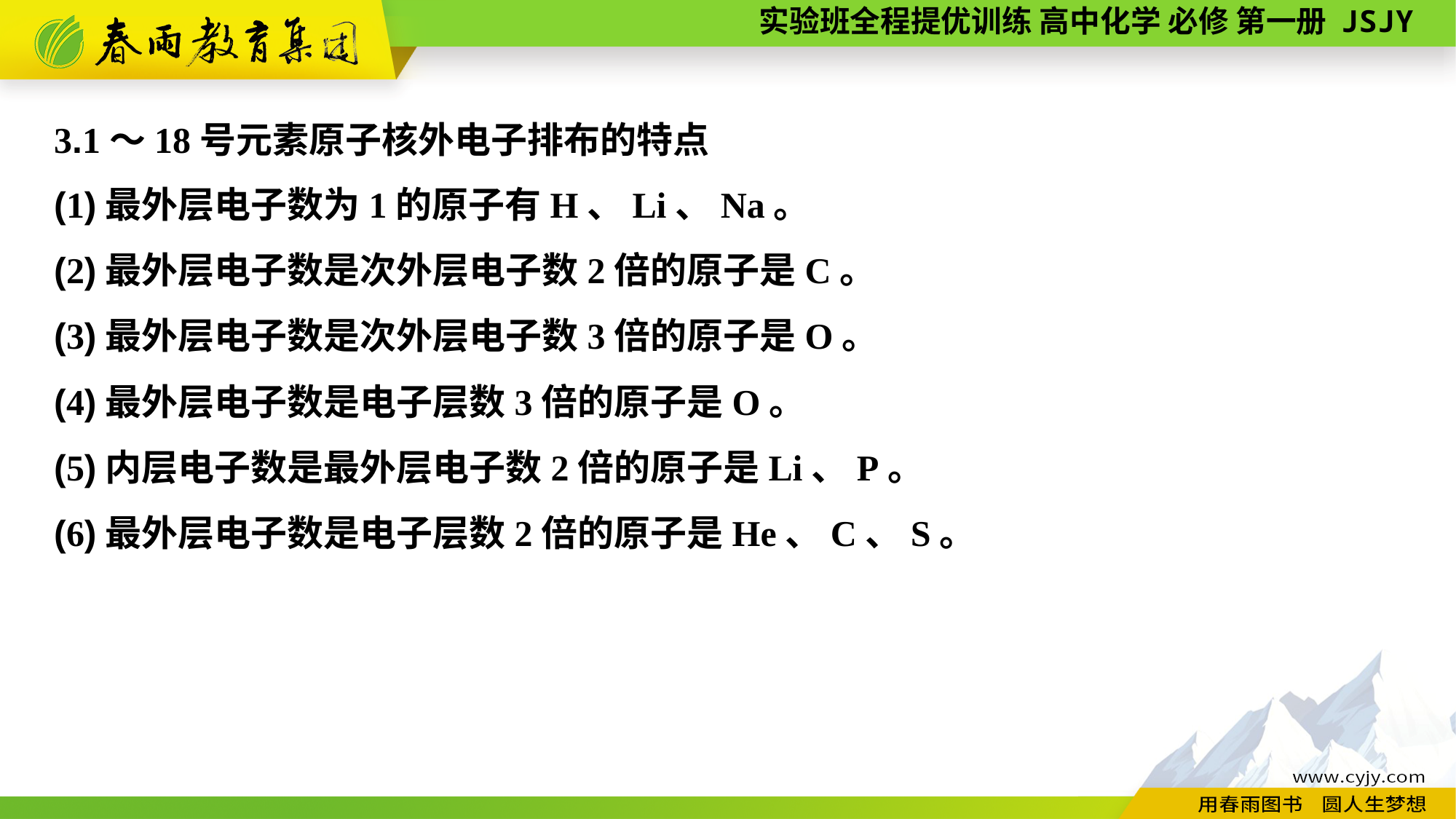

3.1～18号元素原子核外电子排布的特点
(1)最外层电子数为1的原子有H、Li、Na。
(2)最外层电子数是次外层电子数2倍的原子是C。
(3)最外层电子数是次外层电子数3倍的原子是O。
(4)最外层电子数是电子层数3倍的原子是O。
(5)内层电子数是最外层电子数2倍的原子是Li、P。
(6)最外层电子数是电子层数2倍的原子是He、C、S。